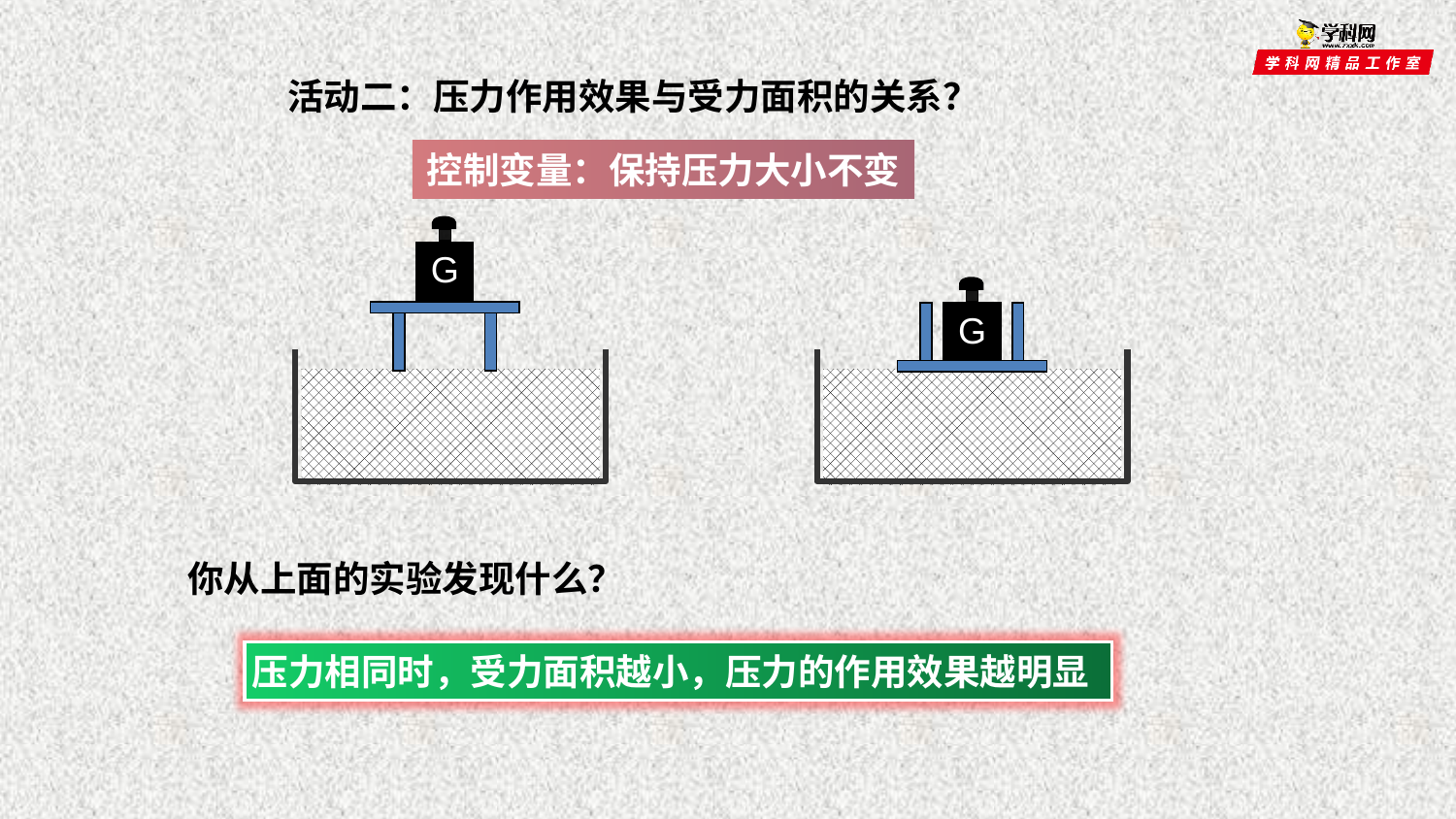

活动二：压力作用效果与受力面积的关系？
控制变量：保持压力大小不变

G

G

你从上面的实验发现什么？
压力相同时，受力面积越小，压力的作用效果越明显